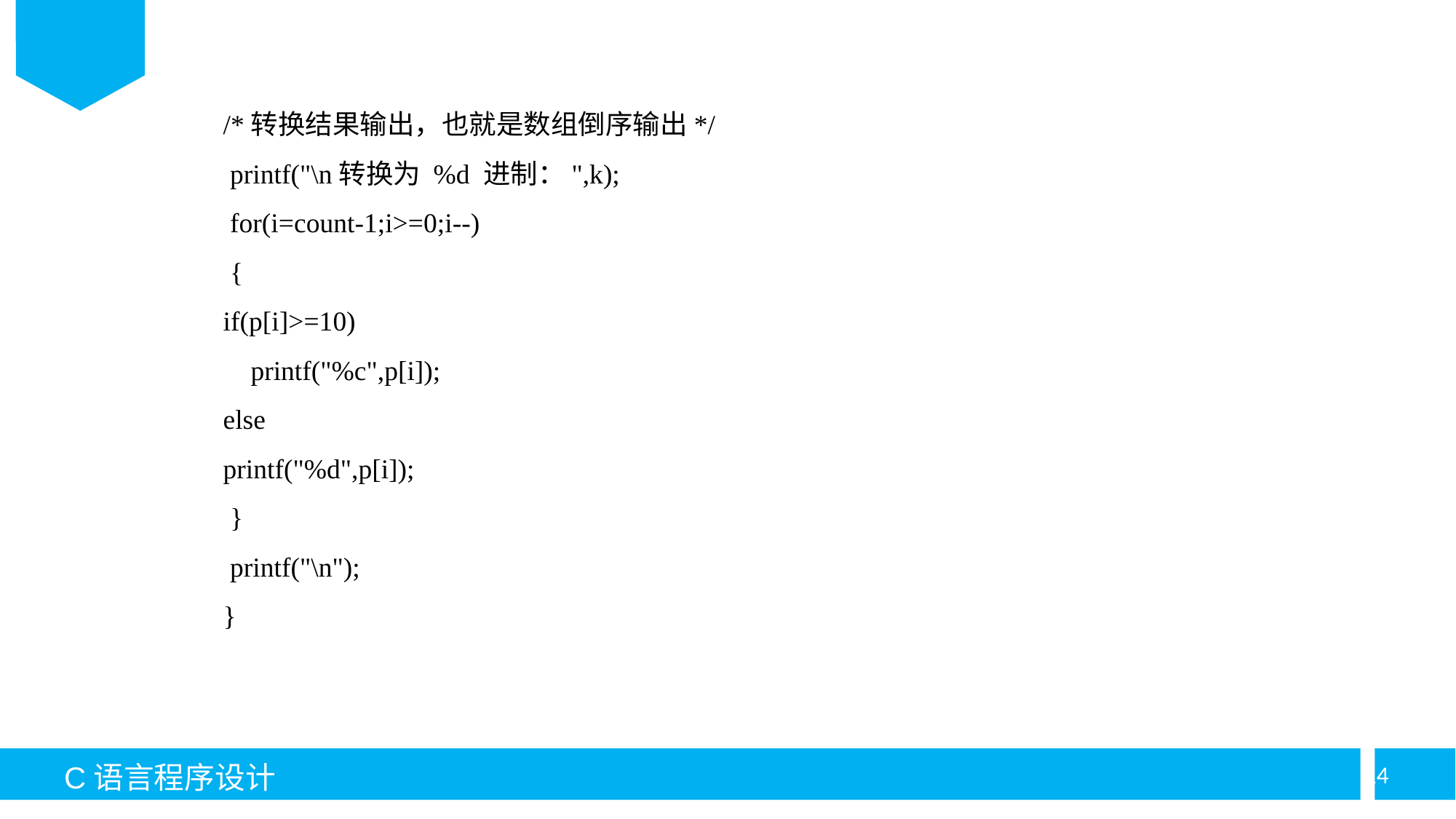

/*转换结果输出，也就是数组倒序输出*/
 printf("\n转换为 %d 进制：",k);
 for(i=count-1;i>=0;i--)
 {
if(p[i]>=10)
    printf("%c",p[i]);
else
printf("%d",p[i]);
 }
 printf("\n");
}